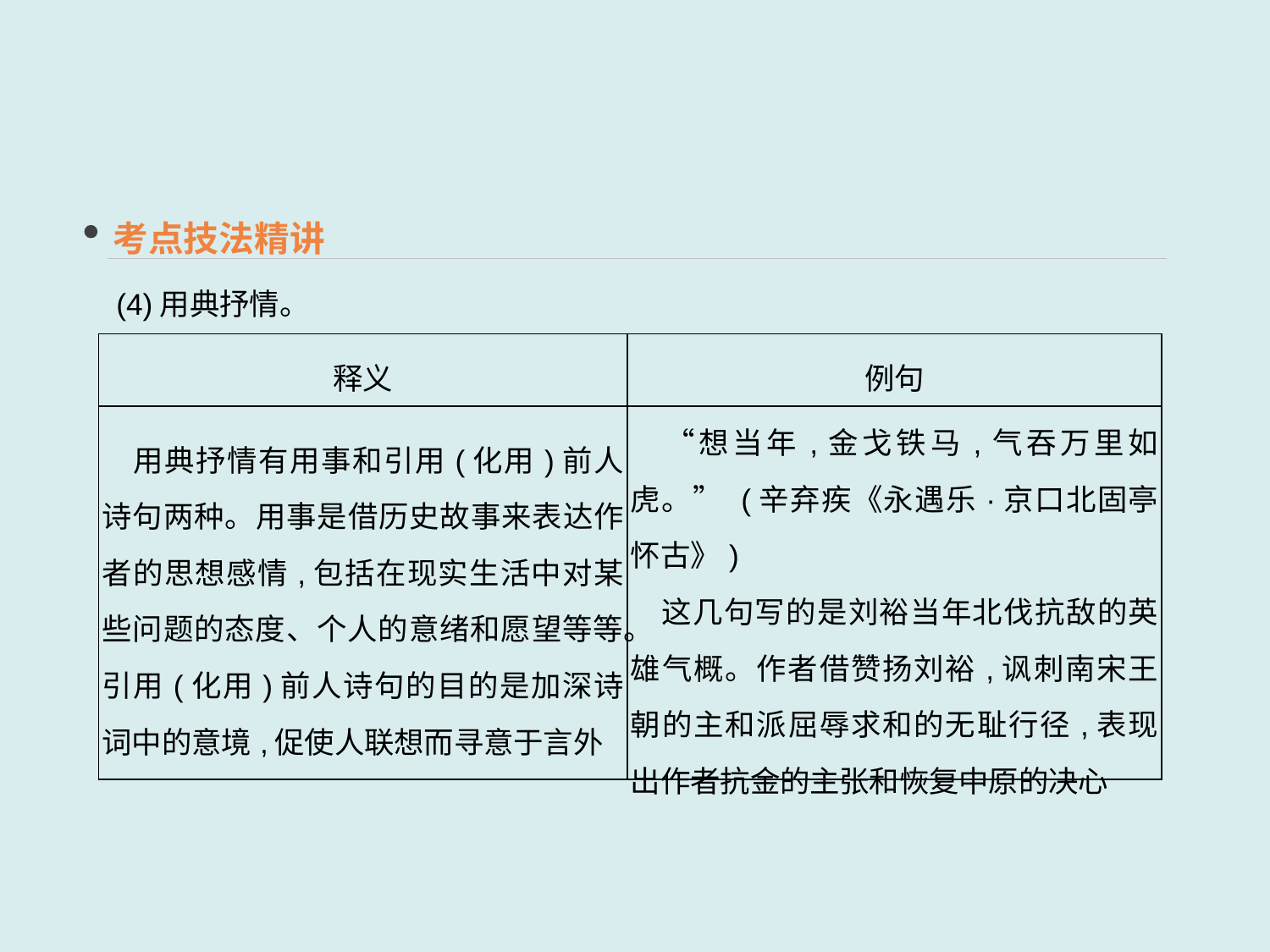

考点技法精讲

(4)用典抒情。
| 释义 | 例句 |
| --- | --- |
| 用典抒情有用事和引用(化用)前人诗句两种。用事是借历史故事来表达作者的思想感情,包括在现实生活中对某些问题的态度、个人的意绪和愿望等等。引用(化用)前人诗句的目的是加深诗词中的意境,促使人联想而寻意于言外 | “想当年,金戈铁马,气吞万里如虎。” (辛弃疾《永遇乐·京口北固亭怀古》) 　这几句写的是刘裕当年北伐抗敌的英雄气概。作者借赞扬刘裕,讽刺南宋王朝的主和派屈辱求和的无耻行径,表现出作者抗金的主张和恢复中原的决心 |